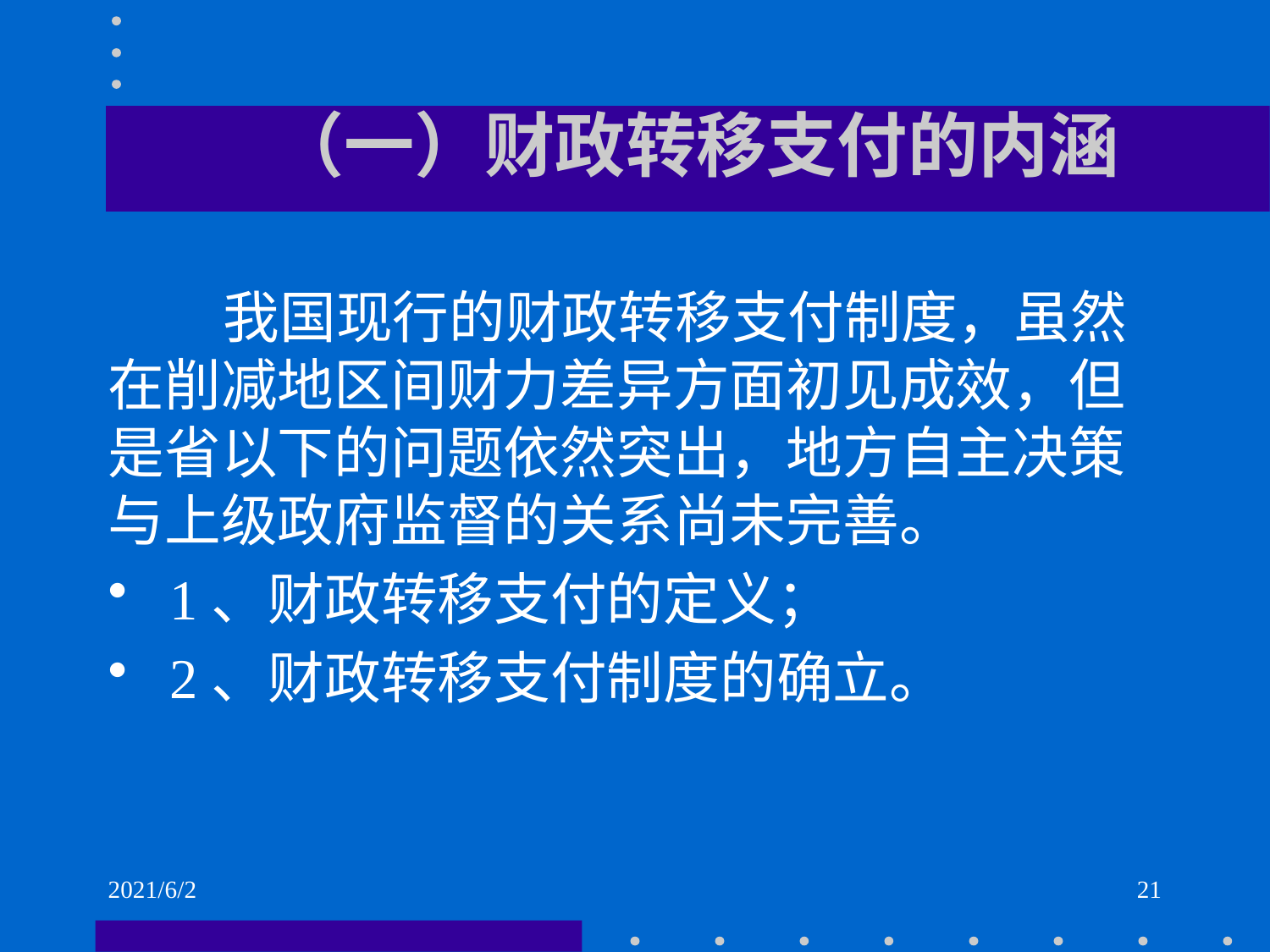

# （一）财政转移支付的内涵
        我国现行的财政转移支付制度，虽然在削减地区间财力差异方面初见成效，但是省以下的问题依然突出，地方自主决策与上级政府监督的关系尚未完善。
 1、财政转移支付的定义；
 2、财政转移支付制度的确立。
2021/6/2
21